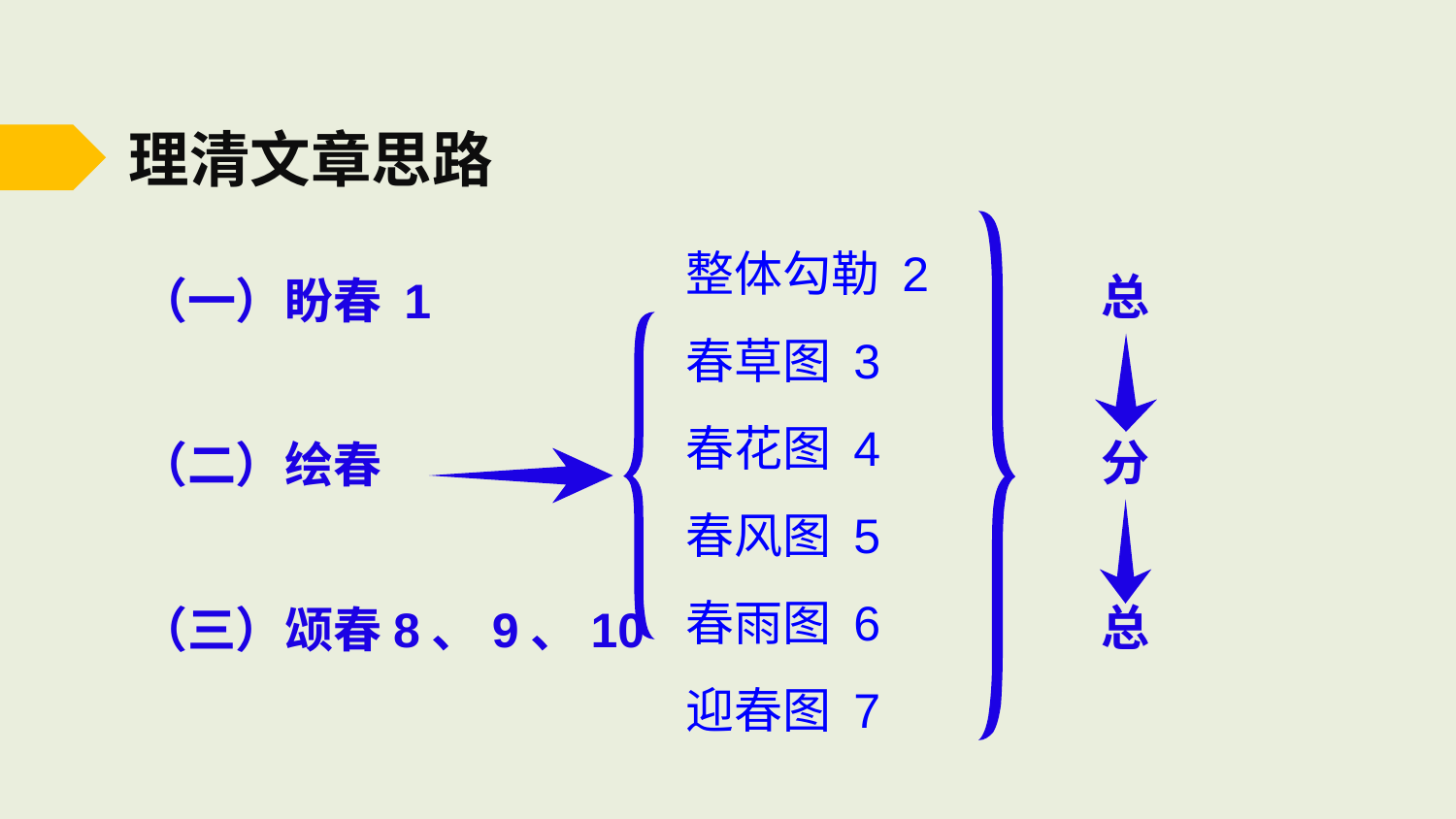

理清文章思路

整体勾勒 2
春草图 3
春花图 4
春风图 5
春雨图 6
迎春图 7

总

分

总
（一）盼春 1

（二）绘春

（三）颂春8、9、10